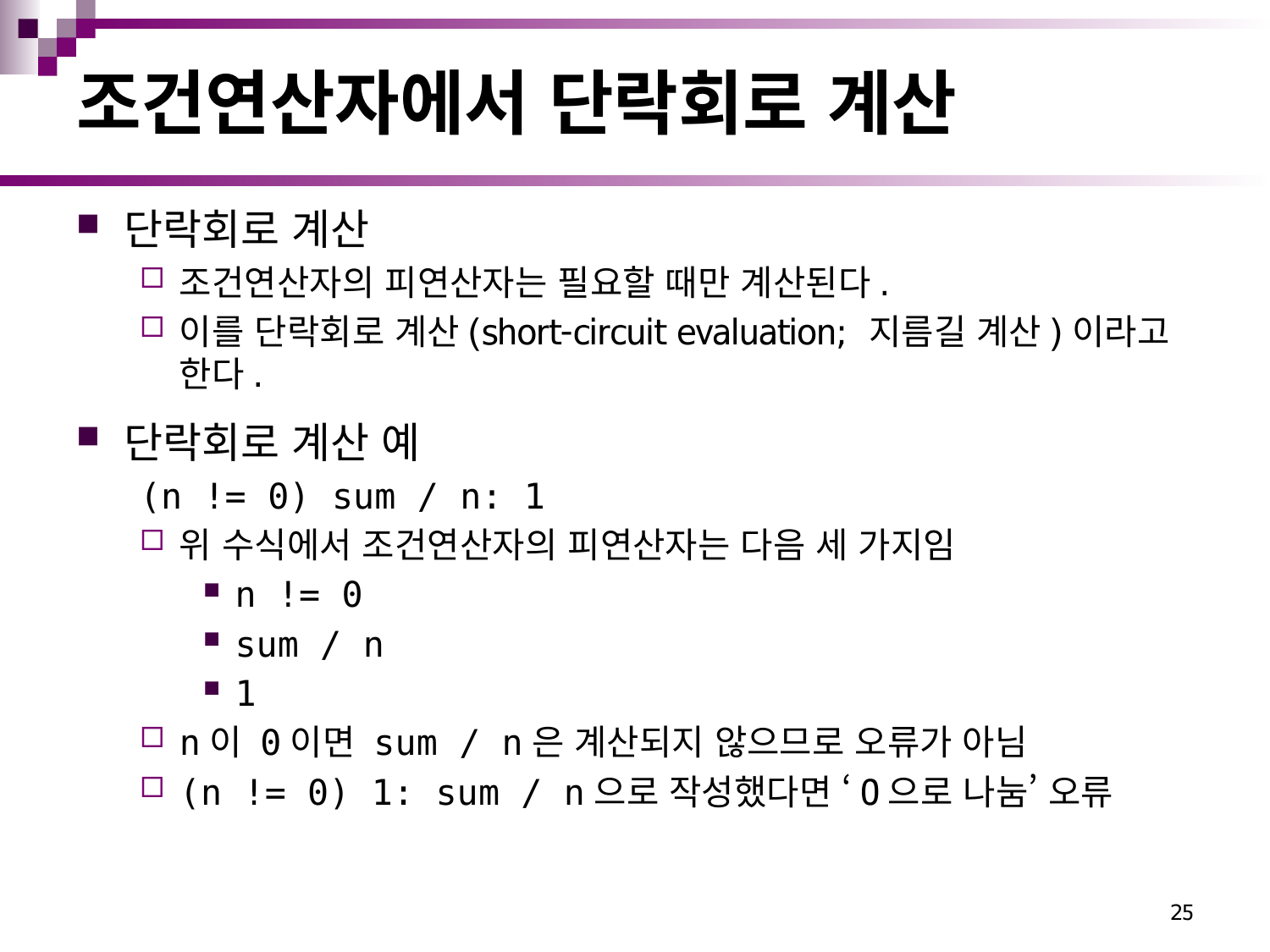

# 조건연산자에서 단락회로 계산
단락회로 계산
조건연산자의 피연산자는 필요할 때만 계산된다.
이를 단락회로 계산(short-circuit evaluation; 지름길 계산)이라고 한다.
단락회로 계산 예
(n != 0) sum / n: 1
위 수식에서 조건연산자의 피연산자는 다음 세 가지임
n != 0
sum / n
1
n이 0이면 sum / n은 계산되지 않으므로 오류가 아님
(n != 0) 1: sum / n으로 작성했다면 ‘0으로 나눔’ 오류
25